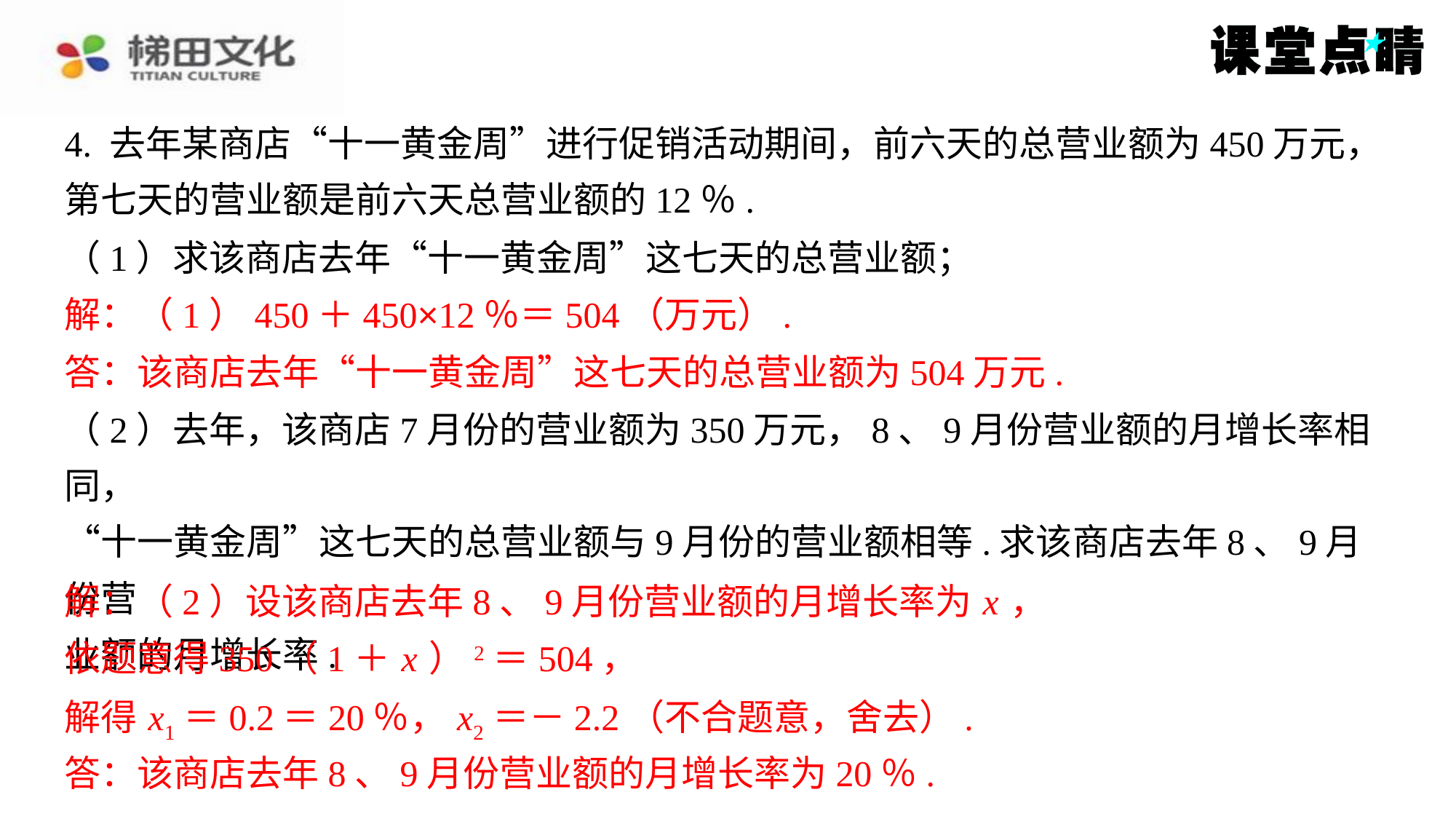

4. 去年某商店“十一黄金周”进行促销活动期间，前六天的总营业额为450万元，
第七天的营业额是前六天总营业额的12％.
（1）求该商店去年“十一黄金周”这七天的总营业额；
解：（1）450＋450×12％＝504（万元）.
解：（1）450＋450×12％＝504（万元）.
答：该商店去年“十一黄金周”这七天的总营业额为504万元.
答：该商店去年“十一黄金周”这七天的总营业额为504万元.
（2）去年，该商店7月份的营业额为350万元，8、9月份营业额的月增长率相同，
“十一黄金周”这七天的总营业额与9月份的营业额相等.求该商店去年8、9月份营
业额的月增长率.
解：（2）设该商店去年8、9月份营业额的月增长率为 x ，
解：（2）设该商店去年8、9月份营业额的月增长率为 x ，依题意得350（1＋ x ）2＝
504，
依题意得350（1＋ x ）2＝504，
解得 x1＝0.2＝20％， x2＝－2.2（不合题意，舍去）.
解得 x1＝0.2＝20％， x2＝－2.2（不合题意，舍去）.
答：该商店去年8、9月份营业额的月增长率为20％.
答：该商店去年8、9月份营业额的月增长率为20％.